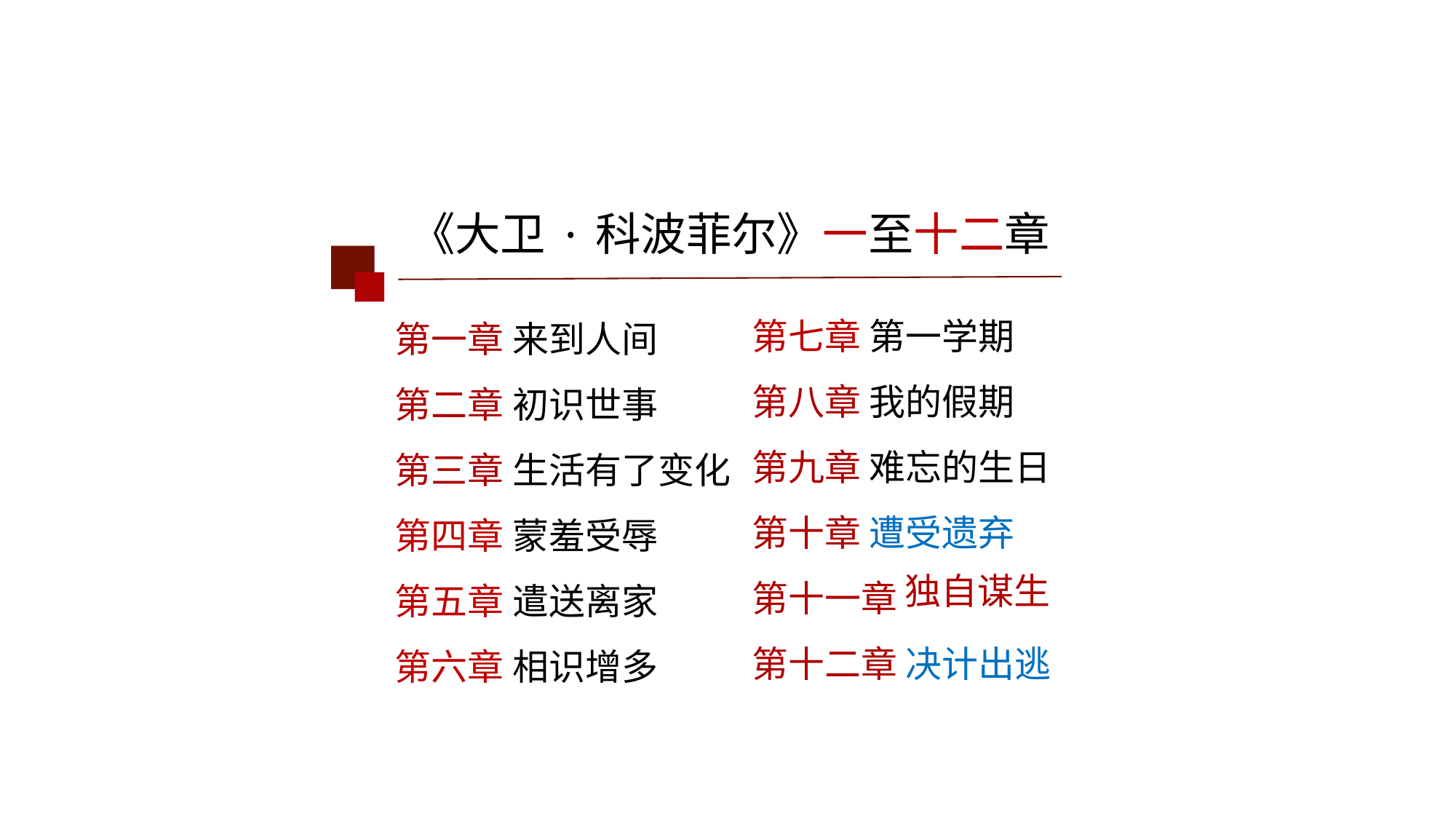

《大卫·科波菲尔》一至十二章

第七章 第一学期
第八章 我的假期
第九章 难忘的生日
第十章 遭受遗弃
第十一章
第十二章 决计出逃
第一章 来到人间
第二章 初识世事
第三章 生活有了变化
第四章 蒙羞受辱
第五章 遣送离家
第六章 相识增多

独自谋生